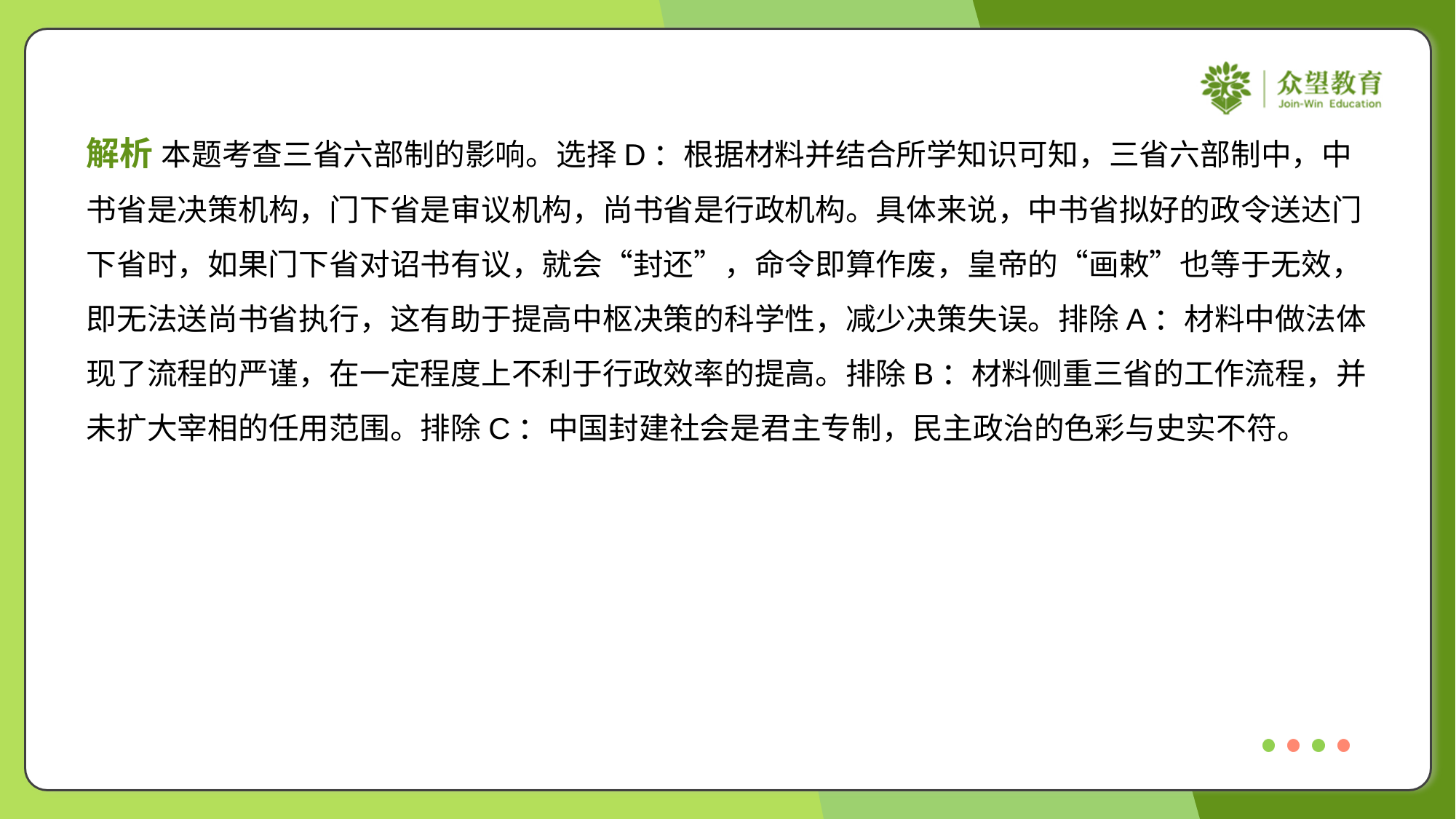

解析 本题考查三省六部制的影响。选择D：根据材料并结合所学知识可知，三省六部制中，中
书省是决策机构，门下省是审议机构，尚书省是行政机构。具体来说，中书省拟好的政令送达门
下省时，如果门下省对诏书有议，就会“封还”，命令即算作废，皇帝的“画敕”也等于无效，
即无法送尚书省执行，这有助于提高中枢决策的科学性，减少决策失误。排除A：材料中做法体
现了流程的严谨，在一定程度上不利于行政效率的提高。排除B：材料侧重三省的工作流程，并
未扩大宰相的任用范围。排除C：中国封建社会是君主专制，民主政治的色彩与史实不符。